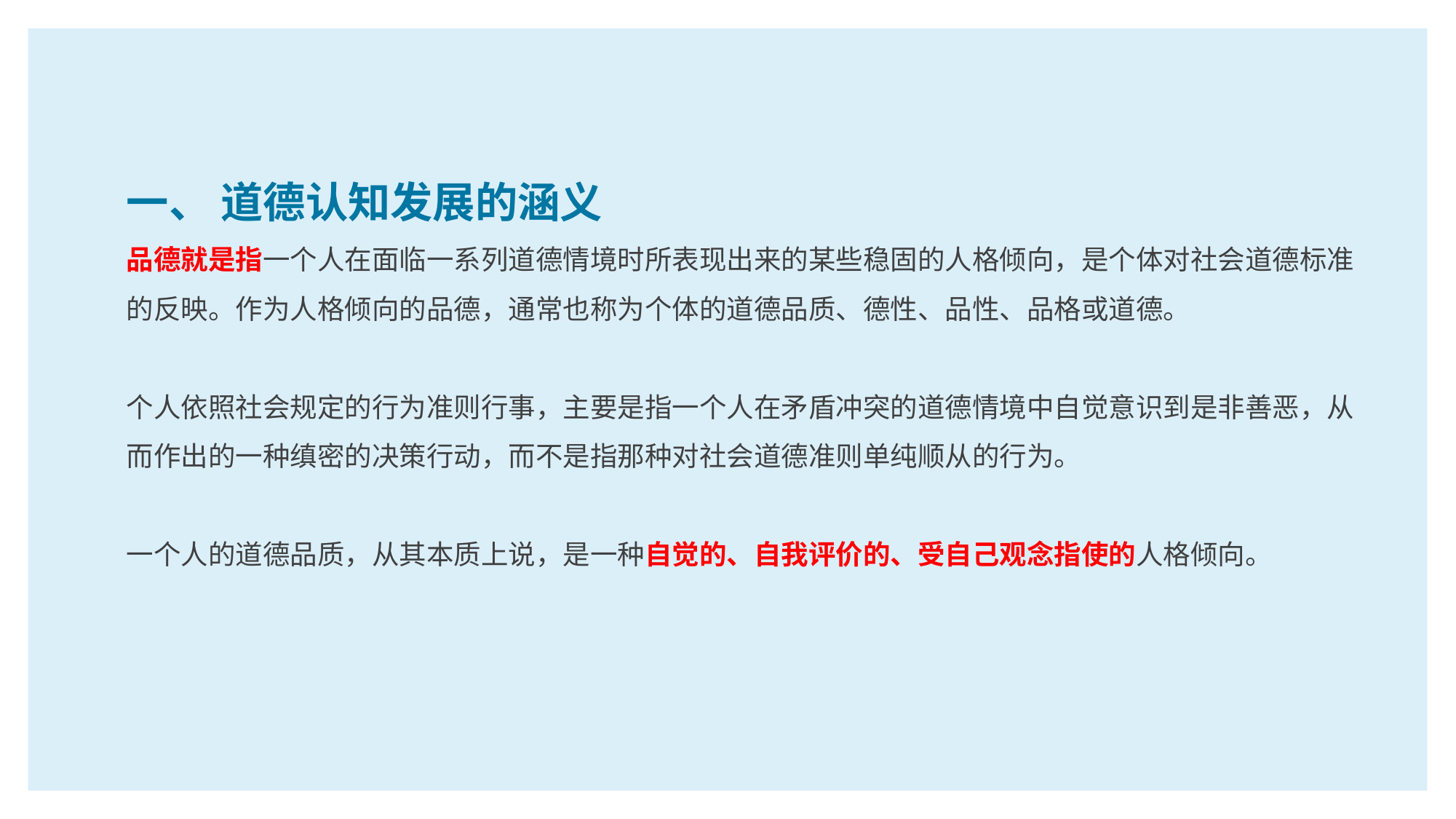

一、 道德认知发展的涵义
品德就是指一个人在面临一系列道德情境时所表现出来的某些稳固的人格倾向，是个体对社会道德标准的反映。作为人格倾向的品德，通常也称为个体的道德品质、德性、品性、品格或道德。

个人依照社会规定的行为准则行事，主要是指一个人在矛盾冲突的道德情境中自觉意识到是非善恶，从而作出的一种缜密的决策行动，而不是指那种对社会道德准则单纯顺从的行为。

一个人的道德品质，从其本质上说，是一种自觉的、自我评价的、受自己观念指使的人格倾向。